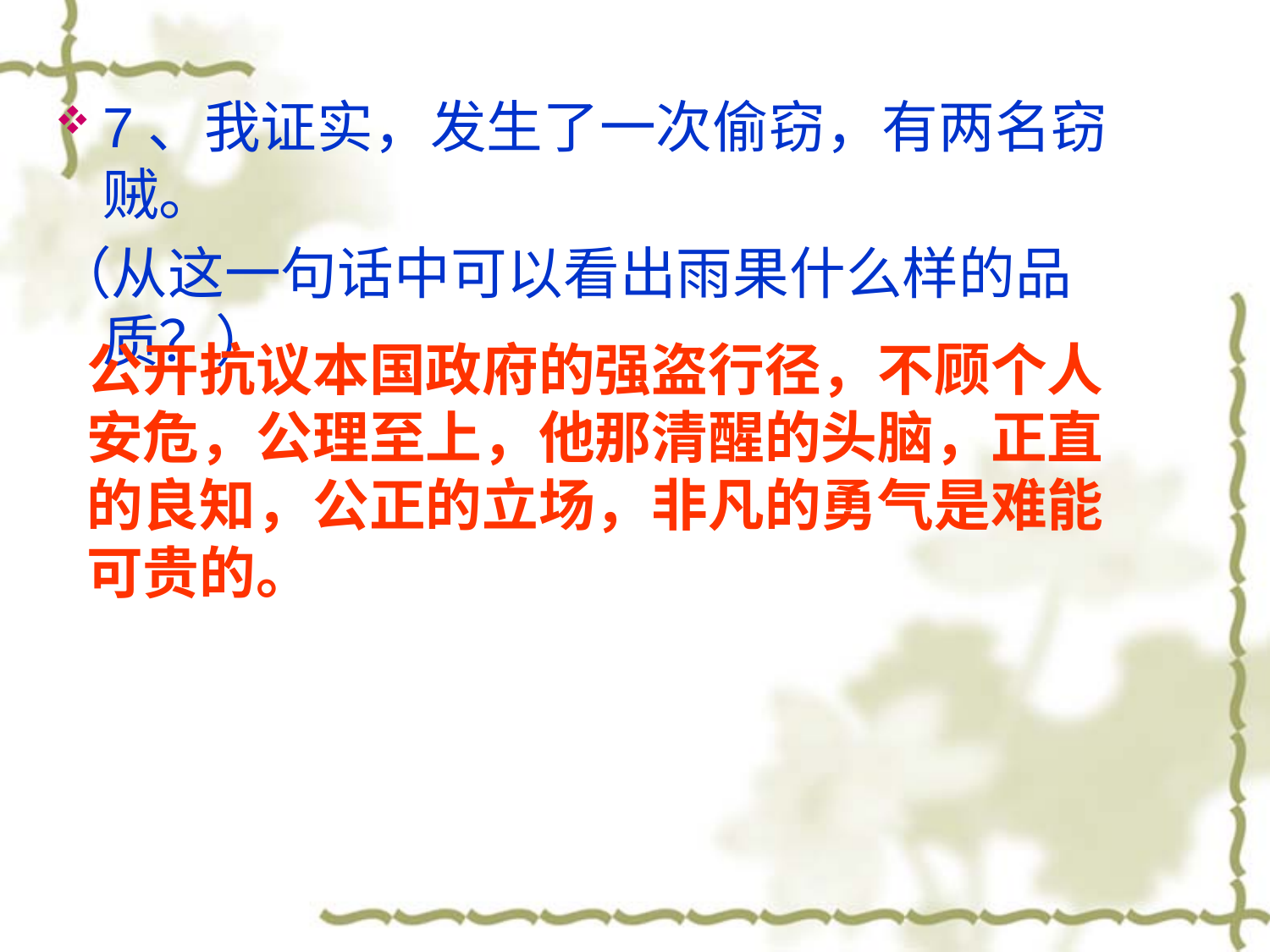

7、我证实，发生了一次偷窃，有两名窃贼。
（从这一句话中可以看出雨果什么样的品质？）

公开抗议本国政府的强盗行径，不顾个人
安危，公理至上，他那清醒的头脑，正直
的良知，公正的立场，非凡的勇气是难能
可贵的。